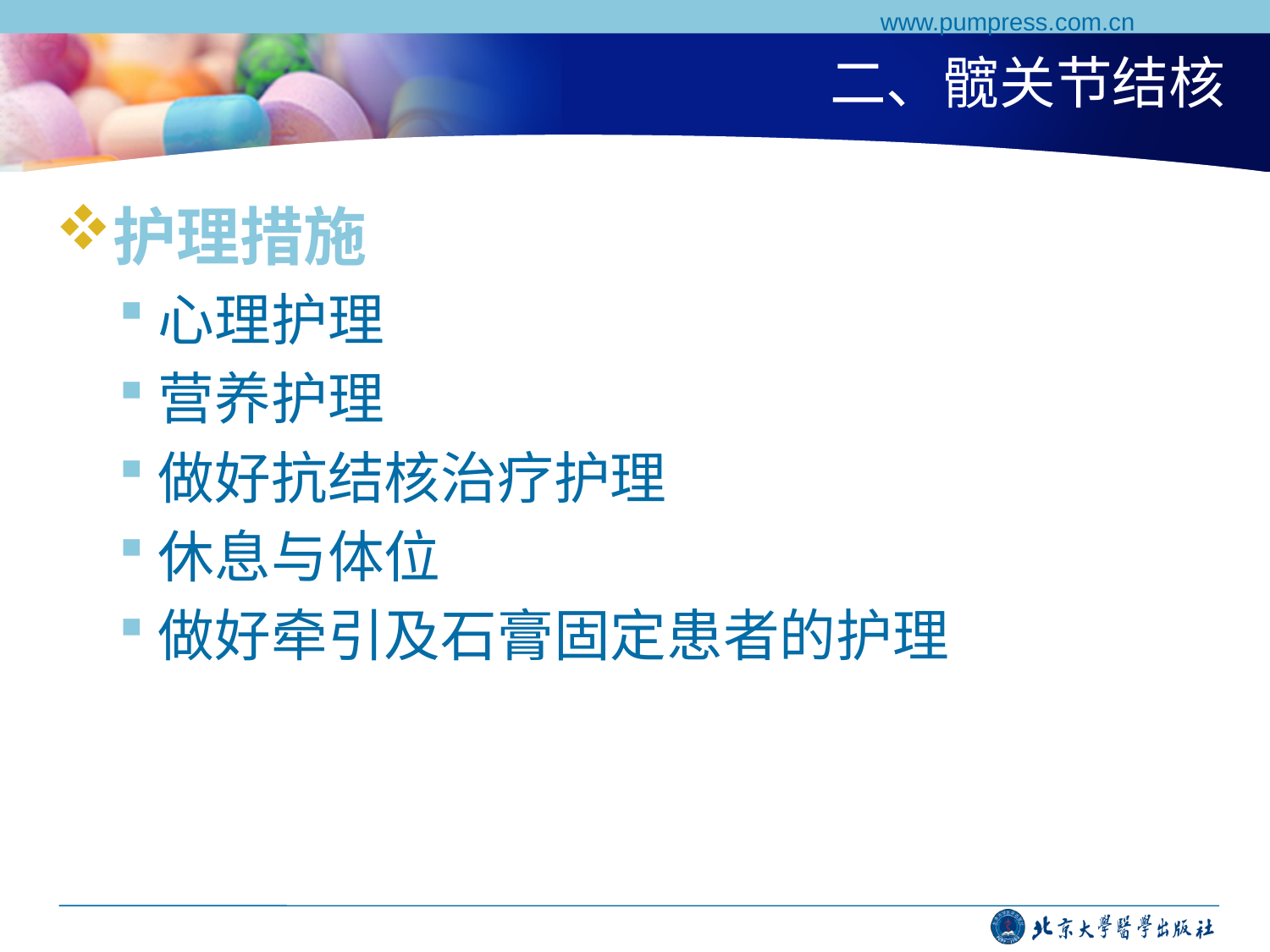

www.pumpress.com.cn
# 二、髋关节结核
护理措施
心理护理
营养护理
做好抗结核治疗护理
休息与体位
做好牵引及石膏固定患者的护理